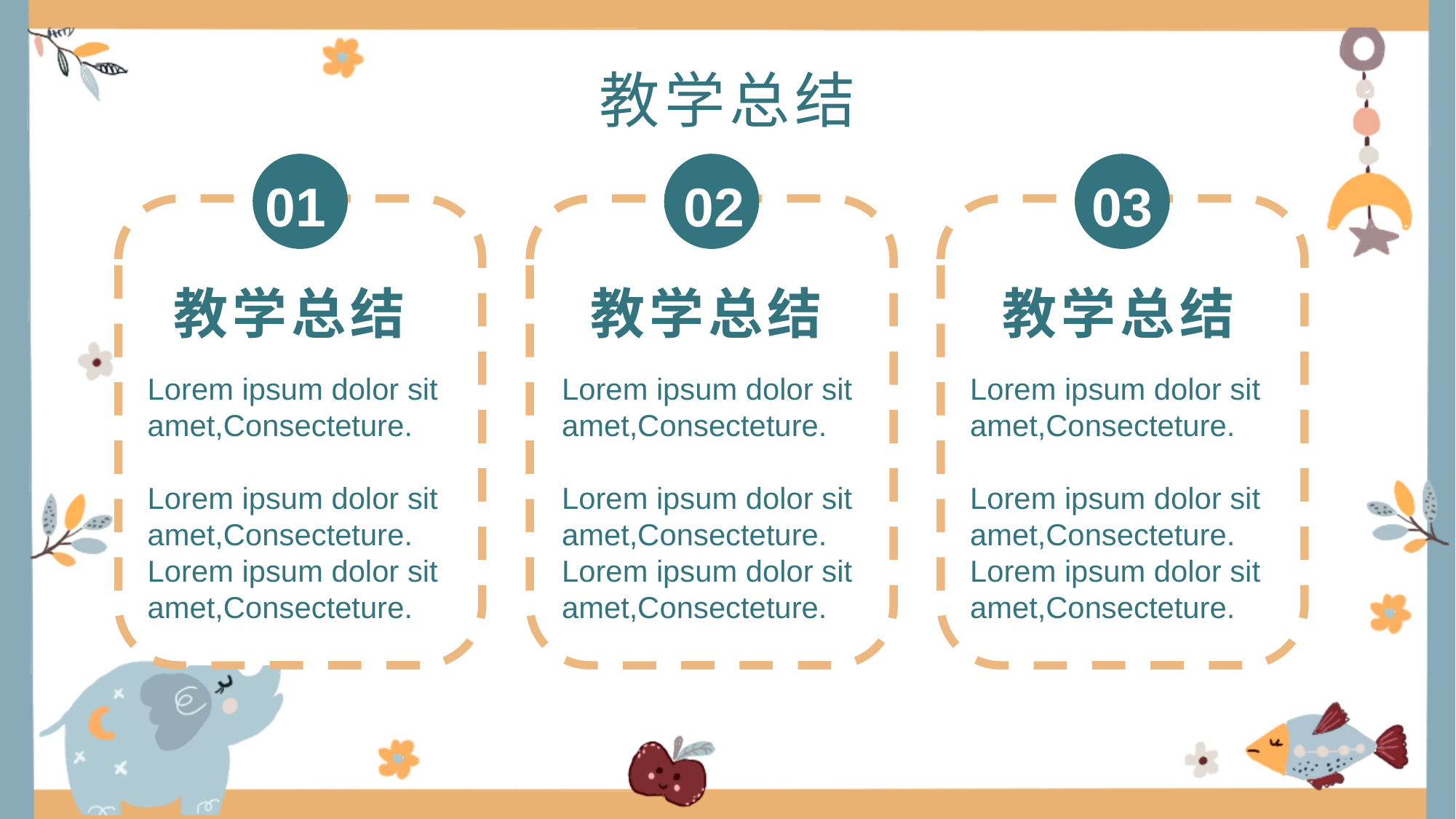

# 教学总结

01
02
03

教学总结
教学总结
教学总结
Lorem ipsum dolor sit
amet,Consecteture.

Lorem ipsum dolor sit
amet,Consecteture.
Lorem ipsum dolor sit
amet,Consecteture.
Lorem ipsum dolor sit
amet,Consecteture.

Lorem ipsum dolor sit
amet,Consecteture.
Lorem ipsum dolor sit
amet,Consecteture.
Lorem ipsum dolor sit
amet,Consecteture.

Lorem ipsum dolor sit
amet,Consecteture.
Lorem ipsum dolor sit
amet,Consecteture.